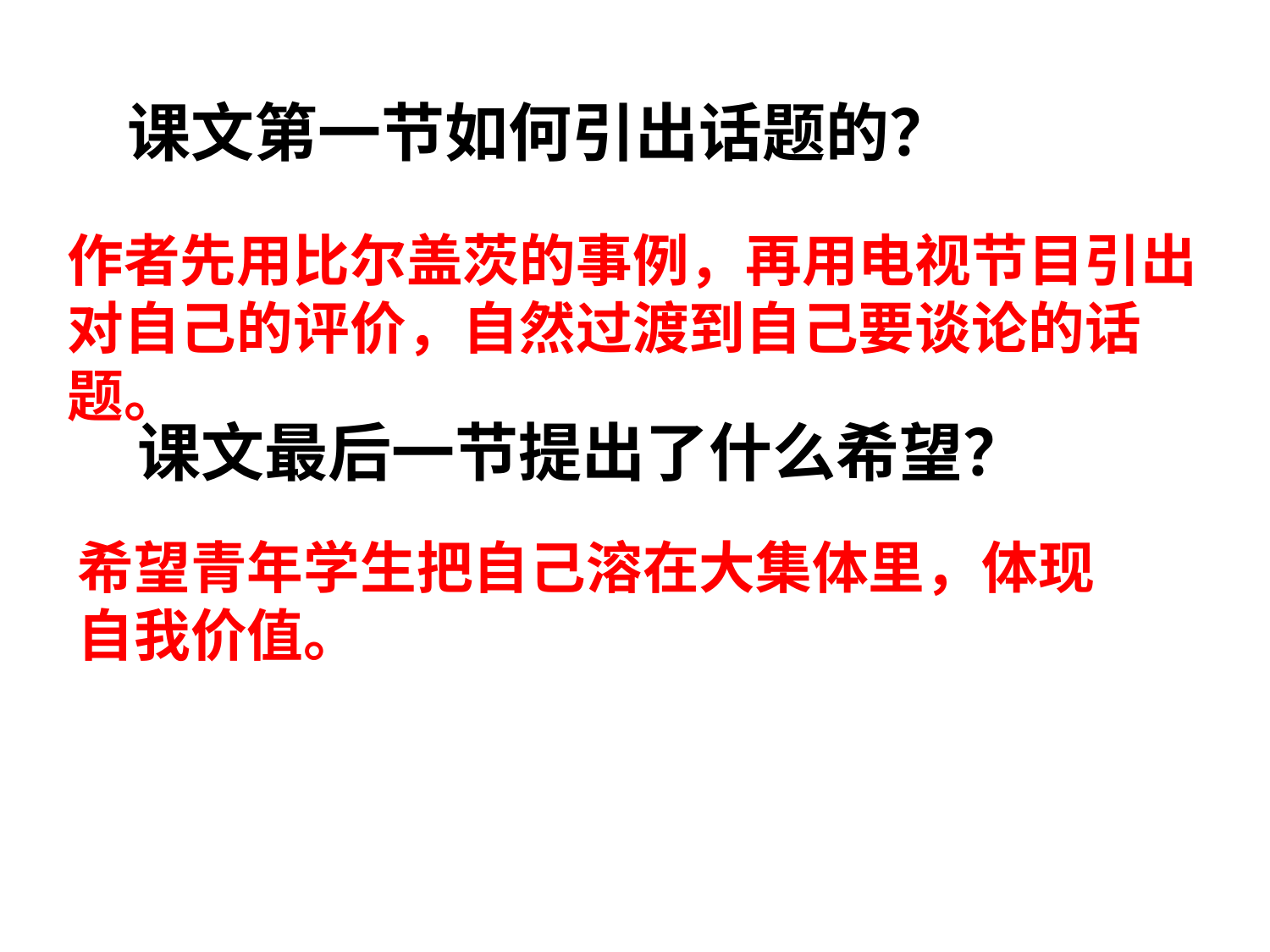

课文第一节如何引出话题的？
作者先用比尔盖茨的事例，再用电视节目引出对自己的评价，自然过渡到自己要谈论的话题。
课文最后一节提出了什么希望？
希望青年学生把自己溶在大集体里，体现自我价值。